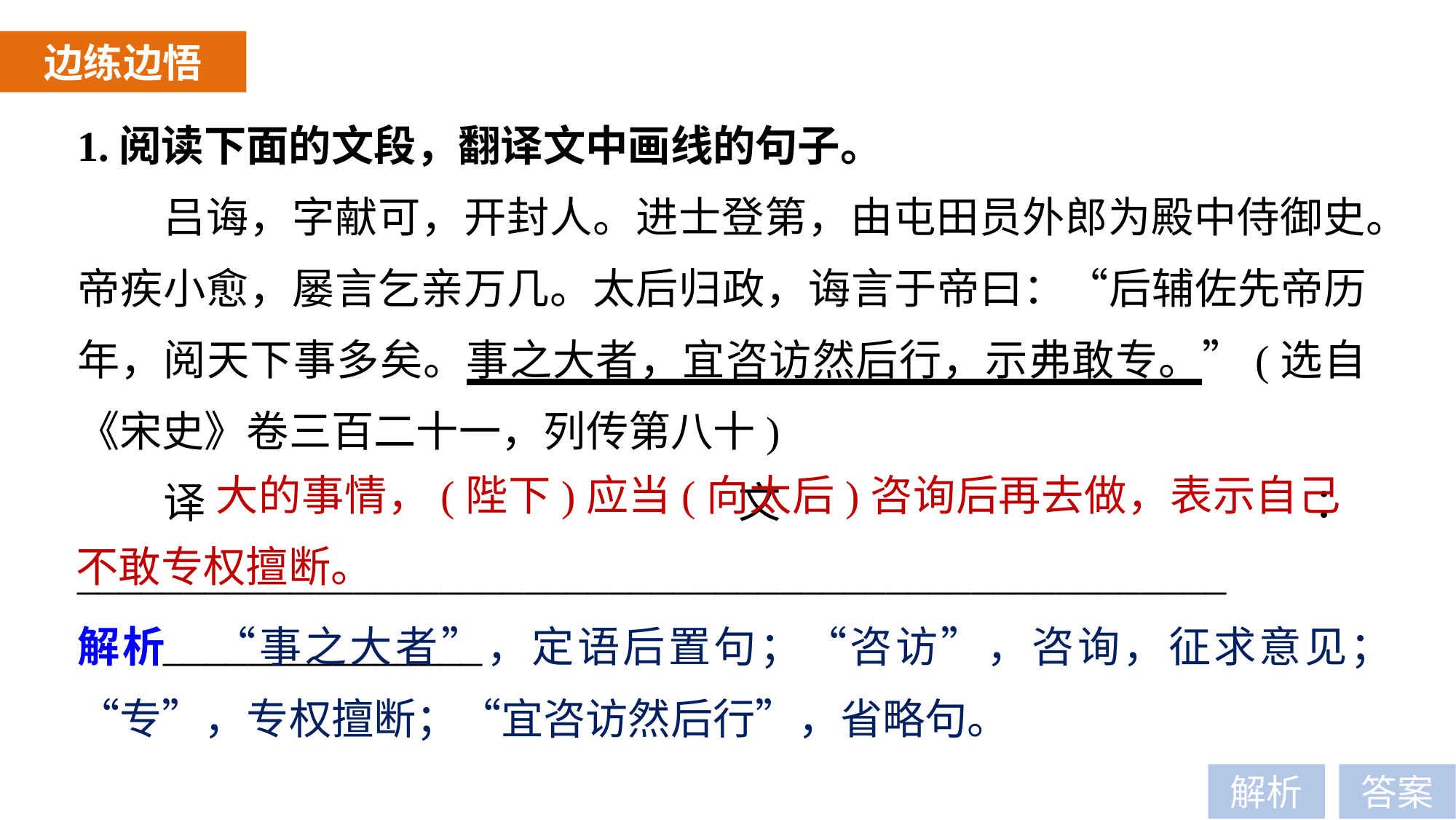

边练边悟
1.阅读下面的文段，翻译文中画线的句子。
吕诲，字献可，开封人。进士登第，由屯田员外郎为殿中侍御史。帝疾小愈，屡言乞亲万几。太后归政，诲言于帝曰：“后辅佐先帝历年，阅天下事多矣。事之大者，宜咨访然后行，示弗敢专。”(选自《宋史》卷三百二十一，列传第八十)
译文：______________________________________________________
_______________
             大的事情，(陛下)应当(向太后)咨询后再去做，表示自己不敢专权擅断。
解析　“事之大者”，定语后置句；“咨访”，咨询，征求意见；“专”，专权擅断；“宜咨访然后行”，省略句。
解析
答案